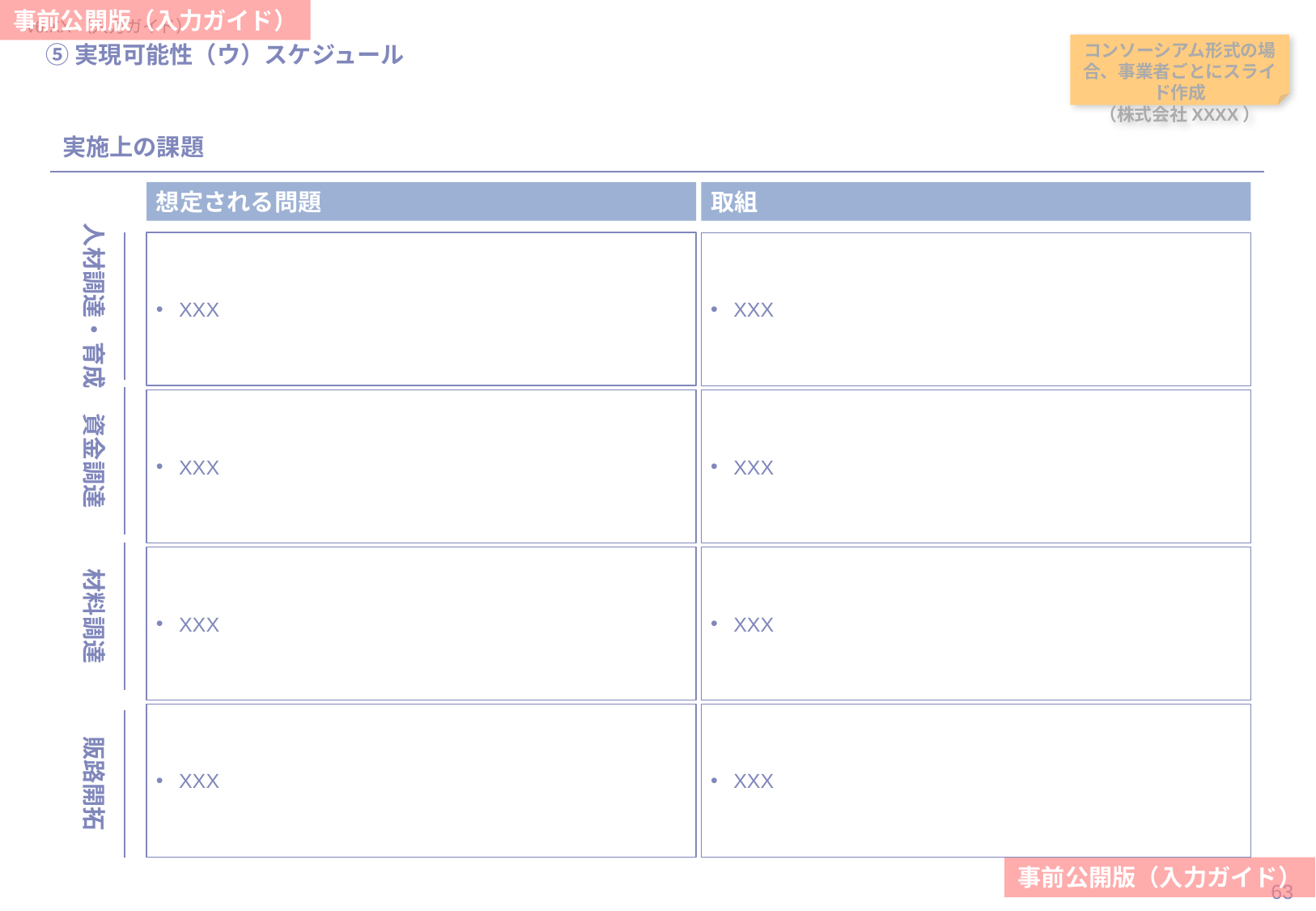

当スライドは作成必須
#
⑤実現可能性（ウ）スケジュール
コンソーシアム形式の場合、事業者ごとにスライド作成
（株式会社XXXX）
実施上の課題
想定される問題
取組
XXX
人材調達・育成
資金調達
材料調達
販路開拓
XXX
XXX
XXX
XXX
XXX
XXX
XXX